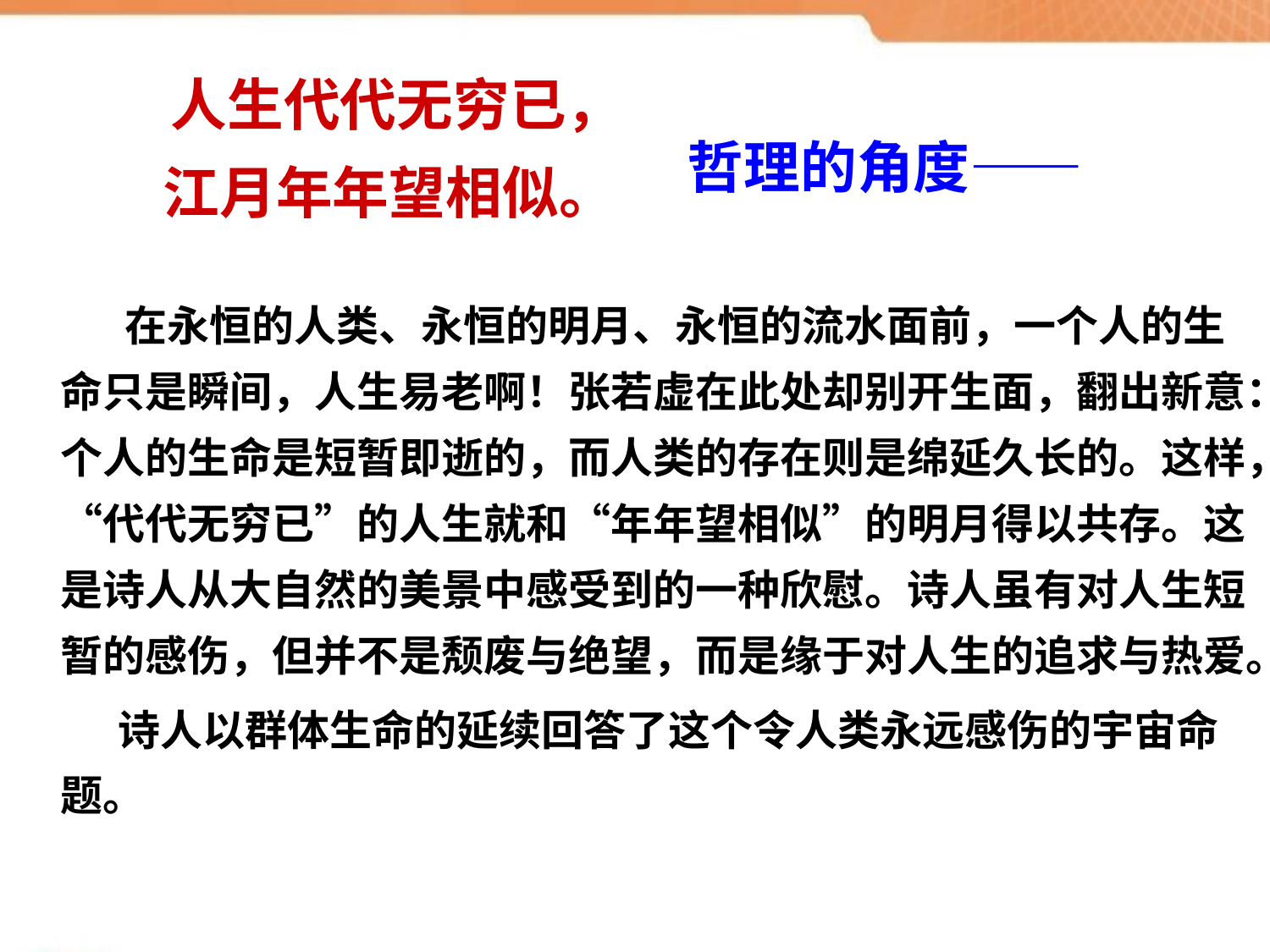

人生代代无穷已，
        江月年年望相似。
                      在永恒的人类、永恒的明月、永恒的流水面前，一个人的生命只是瞬间，人生易老啊！张若虚在此处却别开生面，翻出新意：个人的生命是短暂即逝的，而人类的存在则是绵延久长的。这样，“代代无穷已”的人生就和“年年望相似”的明月得以共存。这是诗人从大自然的美景中感受到的一种欣慰。诗人虽有对人生短暂的感伤，但并不是颓废与绝望，而是缘于对人生的追求与热爱。
          诗人以群体生命的延续回答了这个令人类永远感伤的宇宙命题。

哲理的角度——